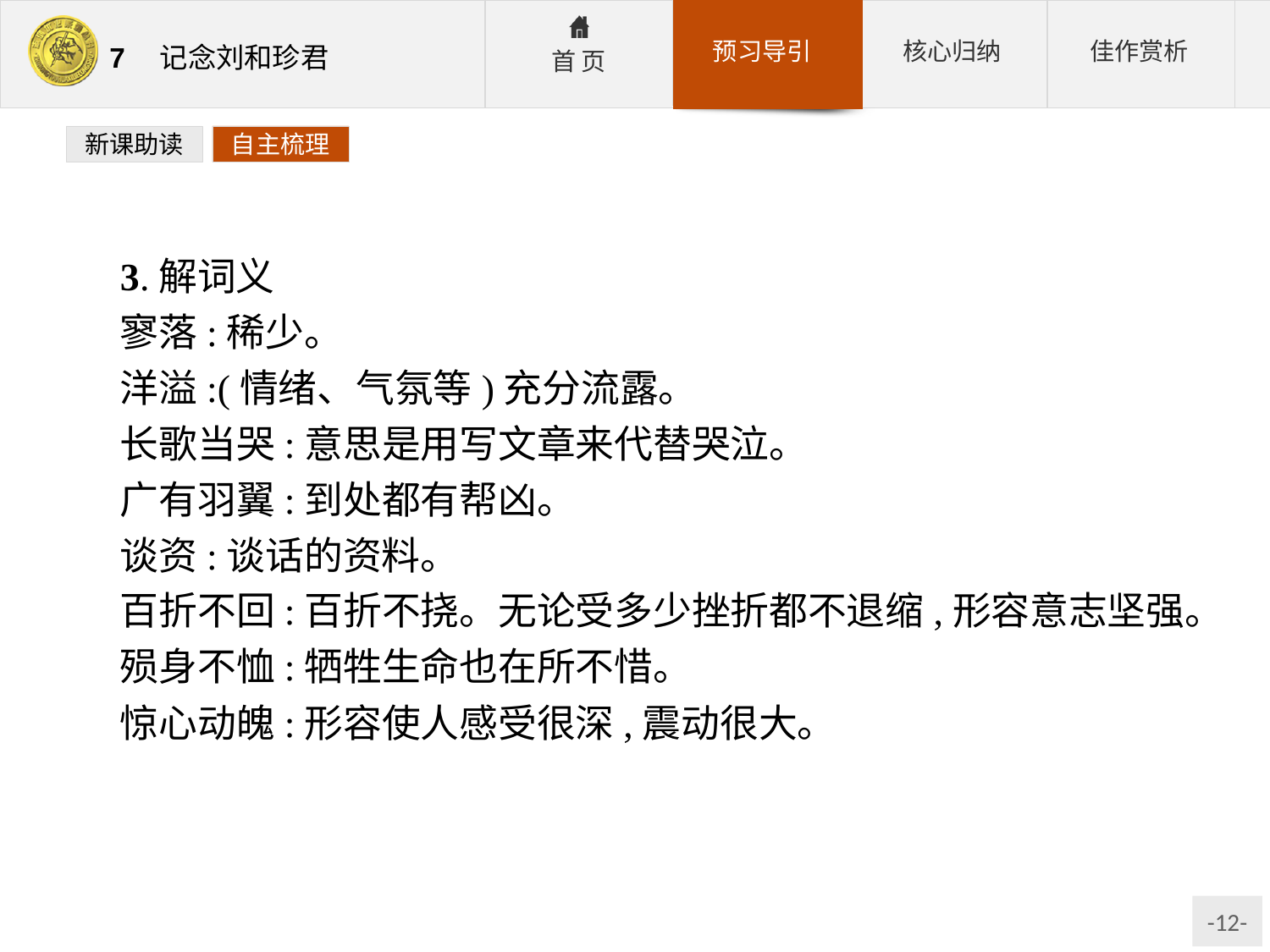

新课助读
自主梳理
3.解词义
寥落:稀少。
洋溢:(情绪、气氛等)充分流露。
长歌当哭:意思是用写文章来代替哭泣。
广有羽翼:到处都有帮凶。
谈资:谈话的资料。
百折不回:百折不挠。无论受多少挫折都不退缩,形容意志坚强。
殒身不恤:牺牲生命也在所不惜。
惊心动魄:形容使人感受很深,震动很大。